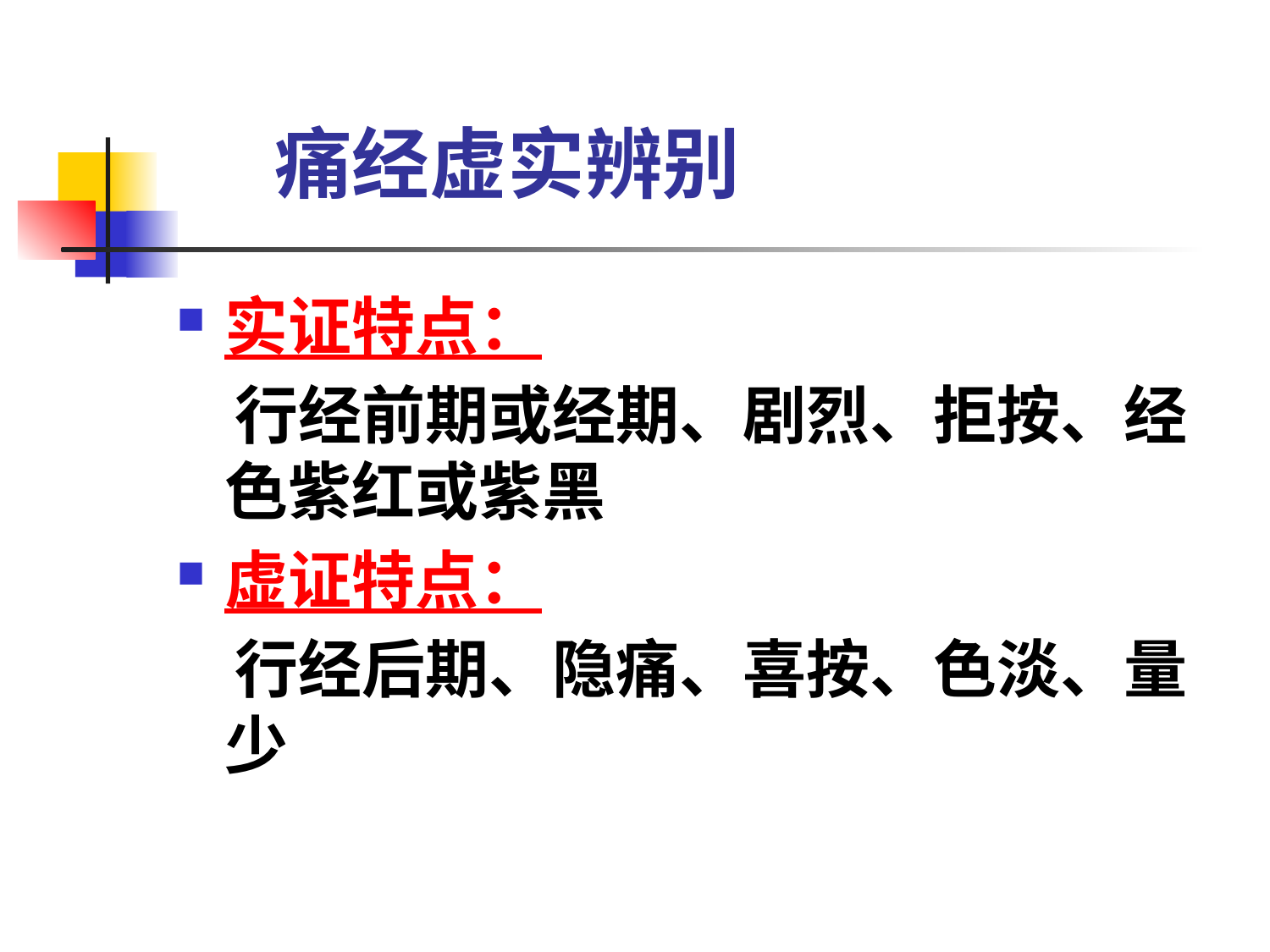

# 痛经虚实辨别
实证特点：
   行经前期或经期、剧烈、拒按、经色紫红或紫黑
虚证特点：
   行经后期、隐痛、喜按、色淡、量少